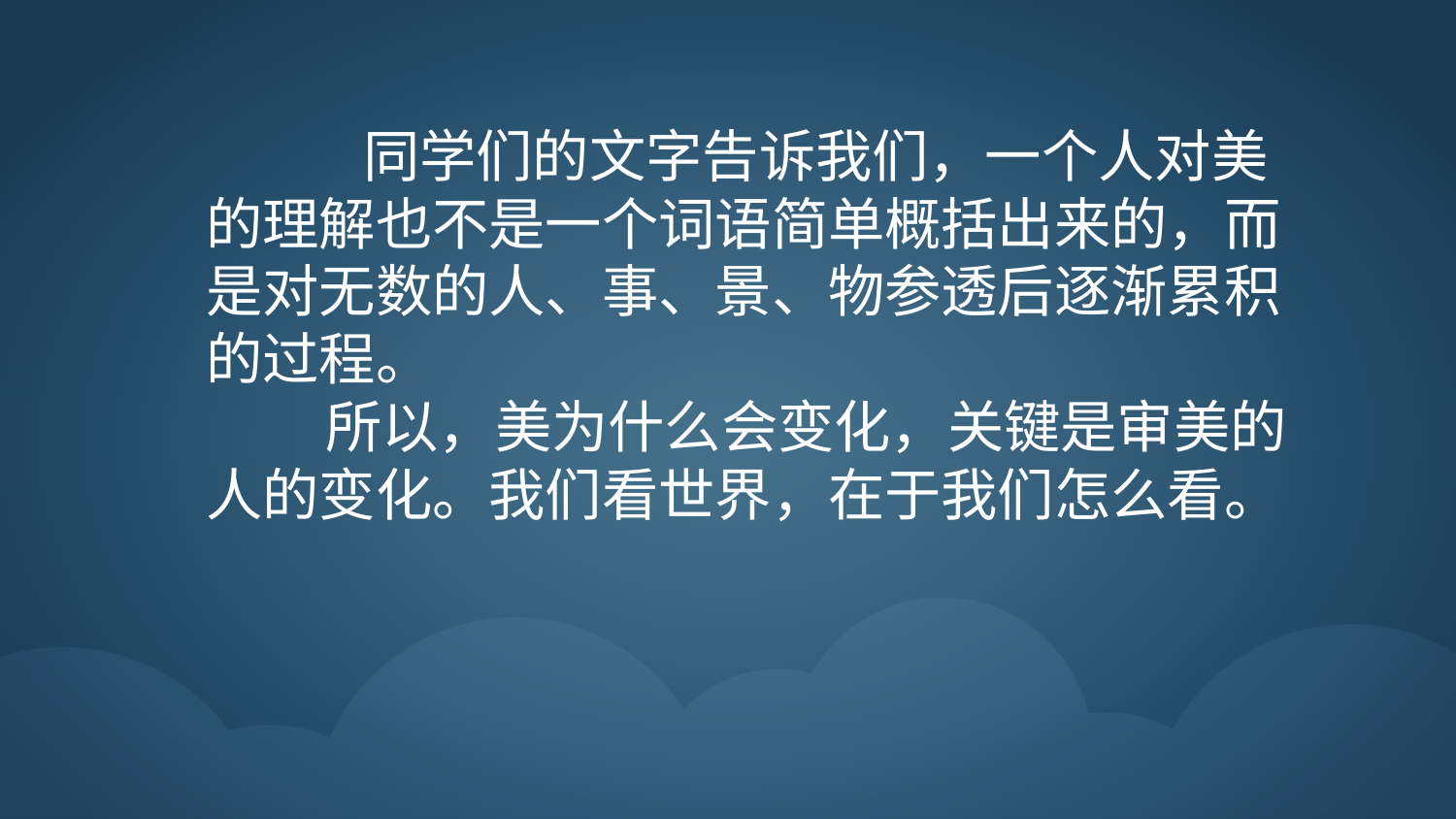

同学们的文字告诉我们，一个人对美的理解也不是一个词语简单概括出来的，而是对无数的人、事、景、物参透后逐渐累积的过程。
     所以，美为什么会变化，关键是审美的人的变化。我们看世界，在于我们怎么看。